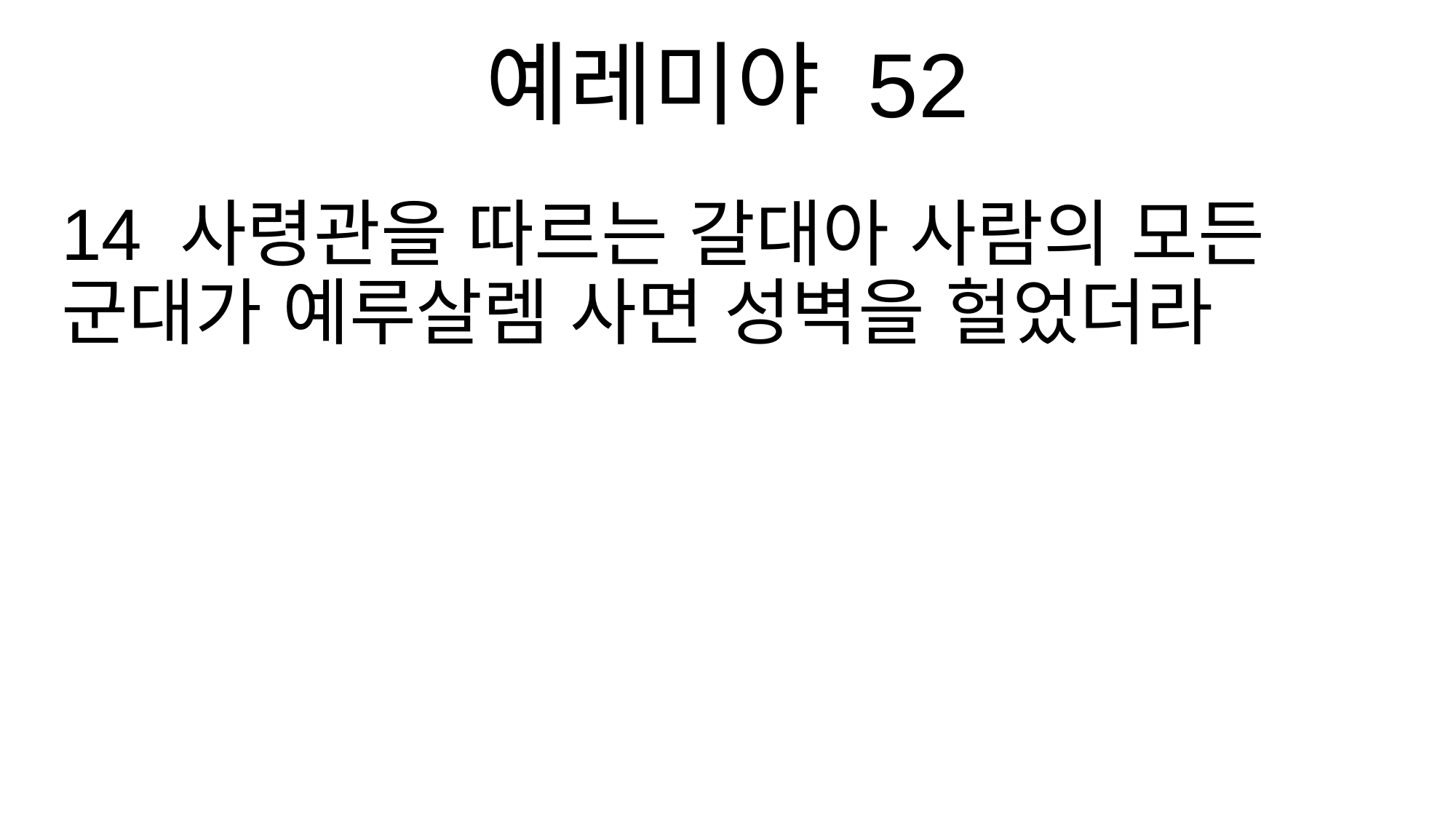

예레미야 52
14 사령관을 따르는 갈대아 사람의 모든 군대가 예루살렘 사면 성벽을 헐었더라